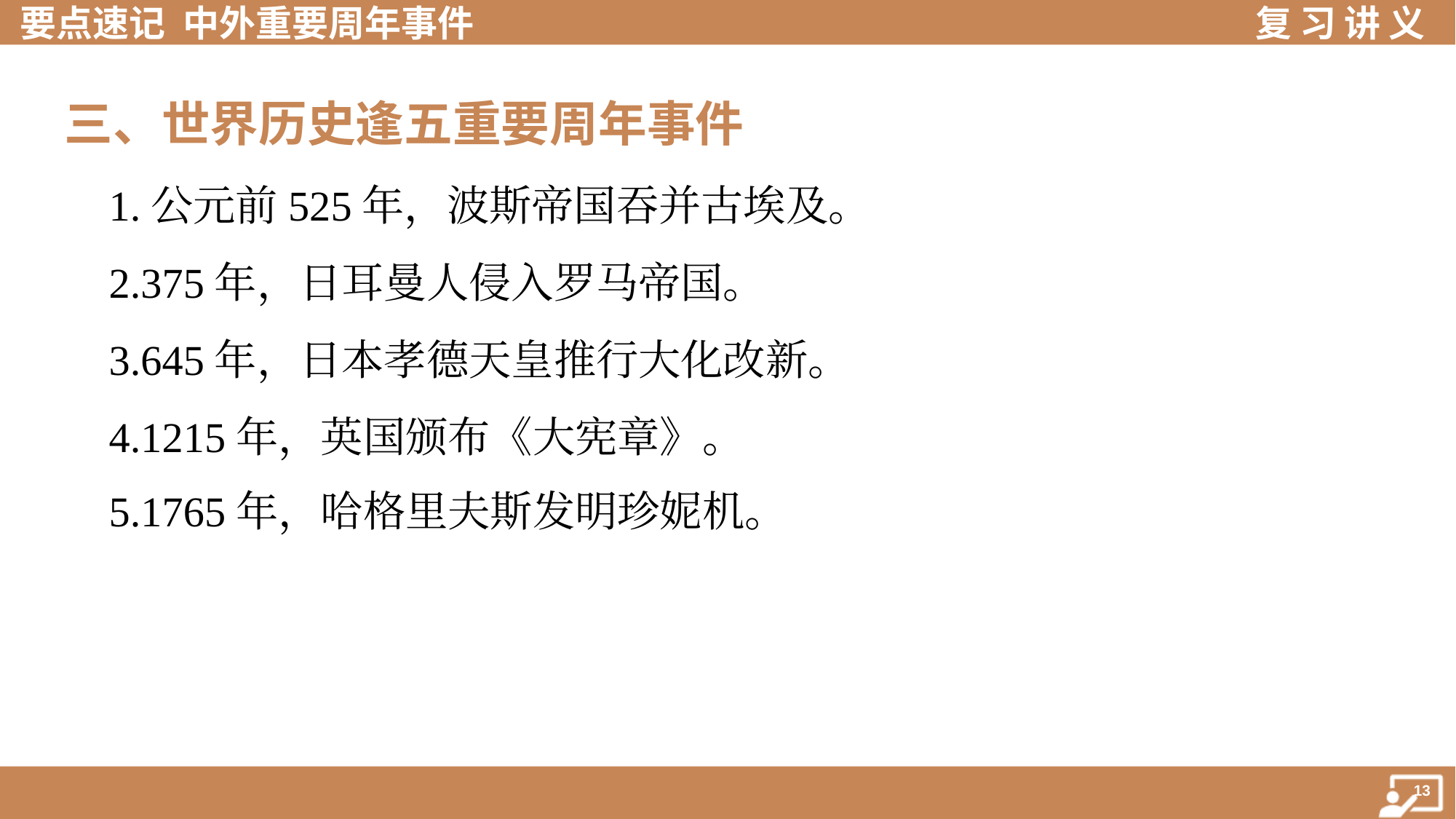

三、世界历史逢五重要周年事件
    1.公元前525年，波斯帝国吞并古埃及。
    2.375年，日耳曼人侵入罗马帝国。
    3.645年，日本孝德天皇推行大化改新。
    4.1215年，英国颁布《大宪章》。
    5.1765年，哈格里夫斯发明珍妮机。